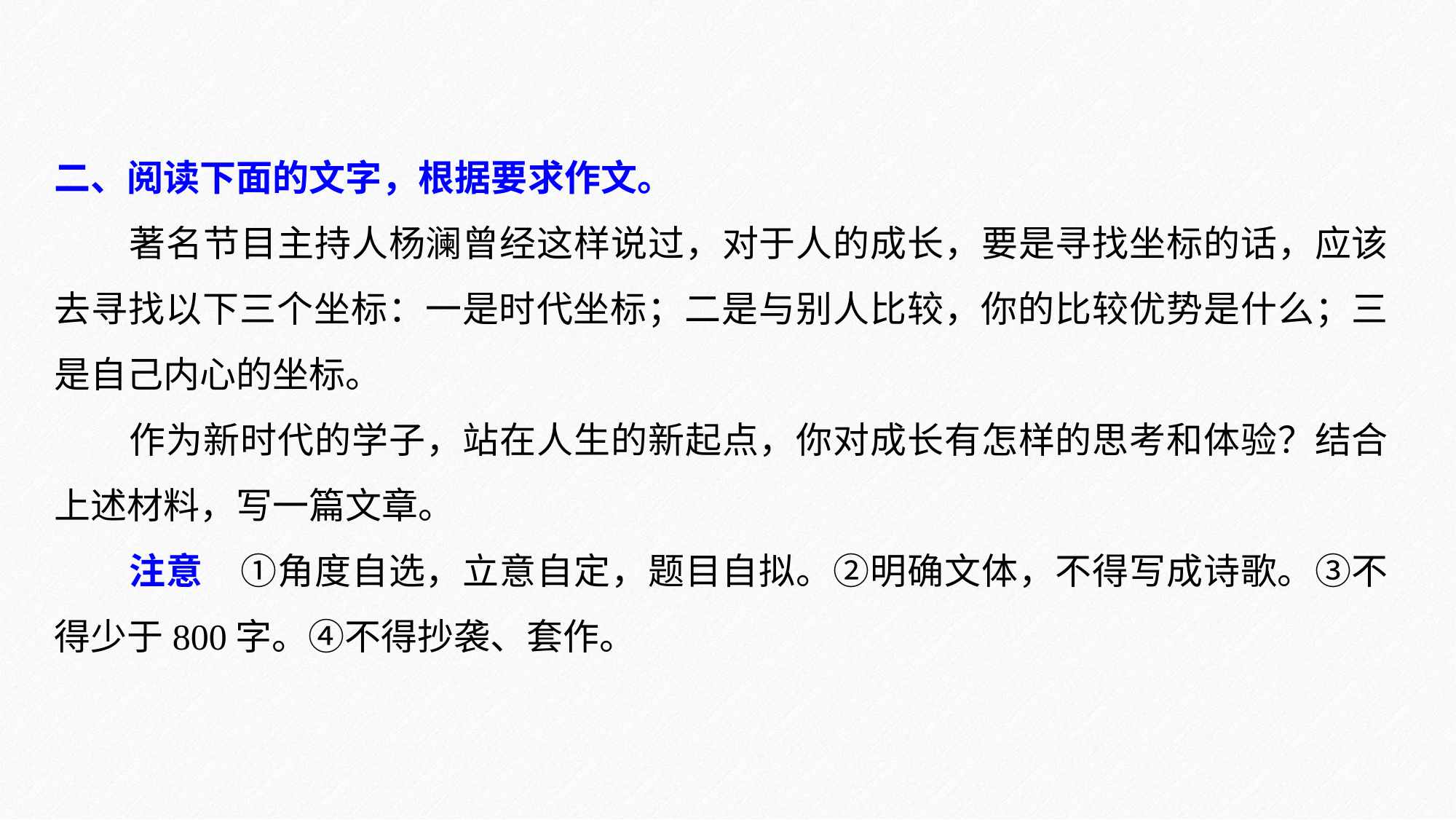

二、阅读下面的文字，根据要求作文。
著名节目主持人杨澜曾经这样说过，对于人的成长，要是寻找坐标的话，应该去寻找以下三个坐标：一是时代坐标；二是与别人比较，你的比较优势是什么；三是自己内心的坐标。
作为新时代的学子，站在人生的新起点，你对成长有怎样的思考和体验？结合上述材料，写一篇文章。
注意　①角度自选，立意自定，题目自拟。②明确文体，不得写成诗歌。③不得少于800字。④不得抄袭、套作。